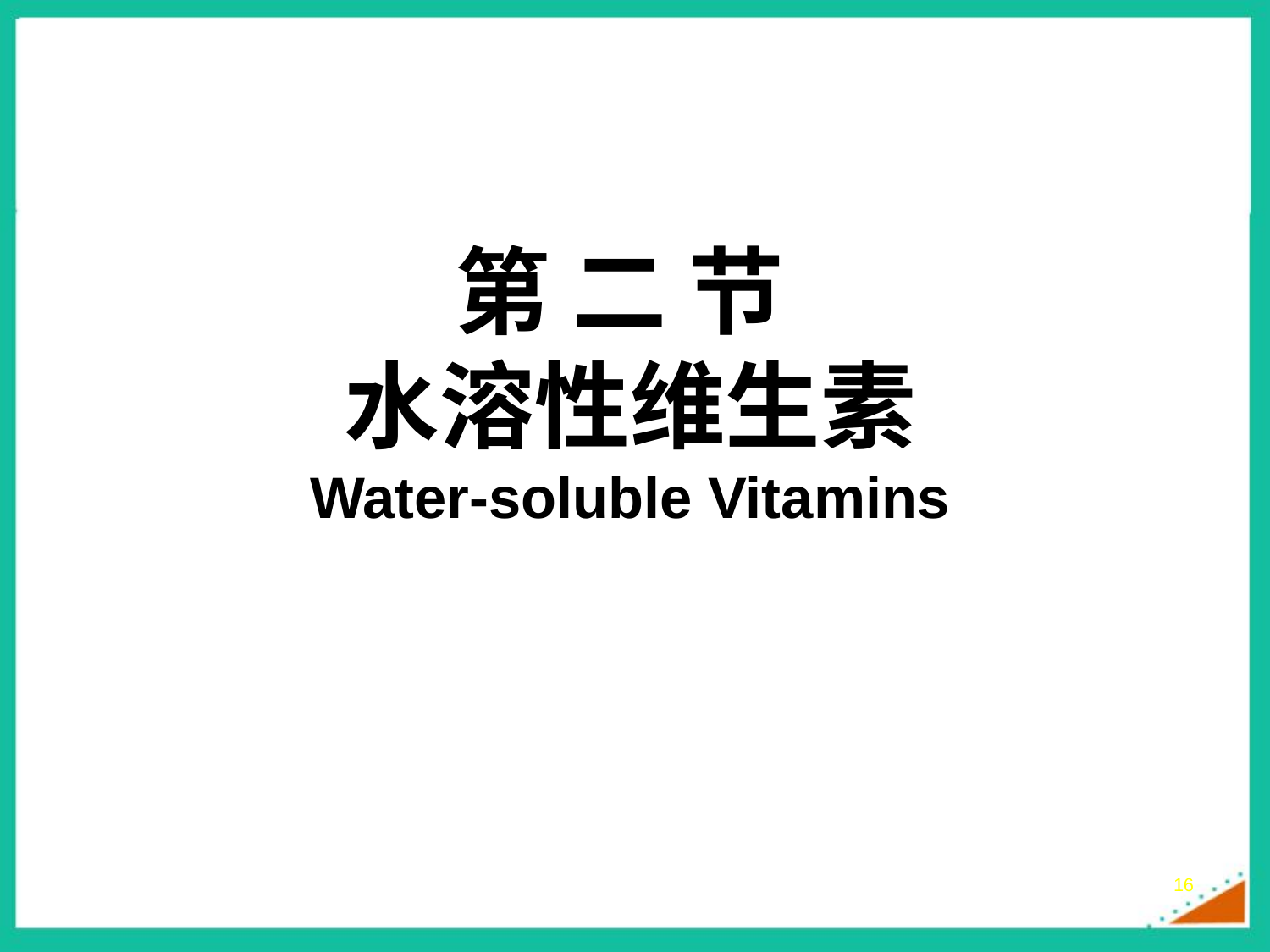

# 第 二 节 水溶性维生素 Water-soluble Vitamins
16